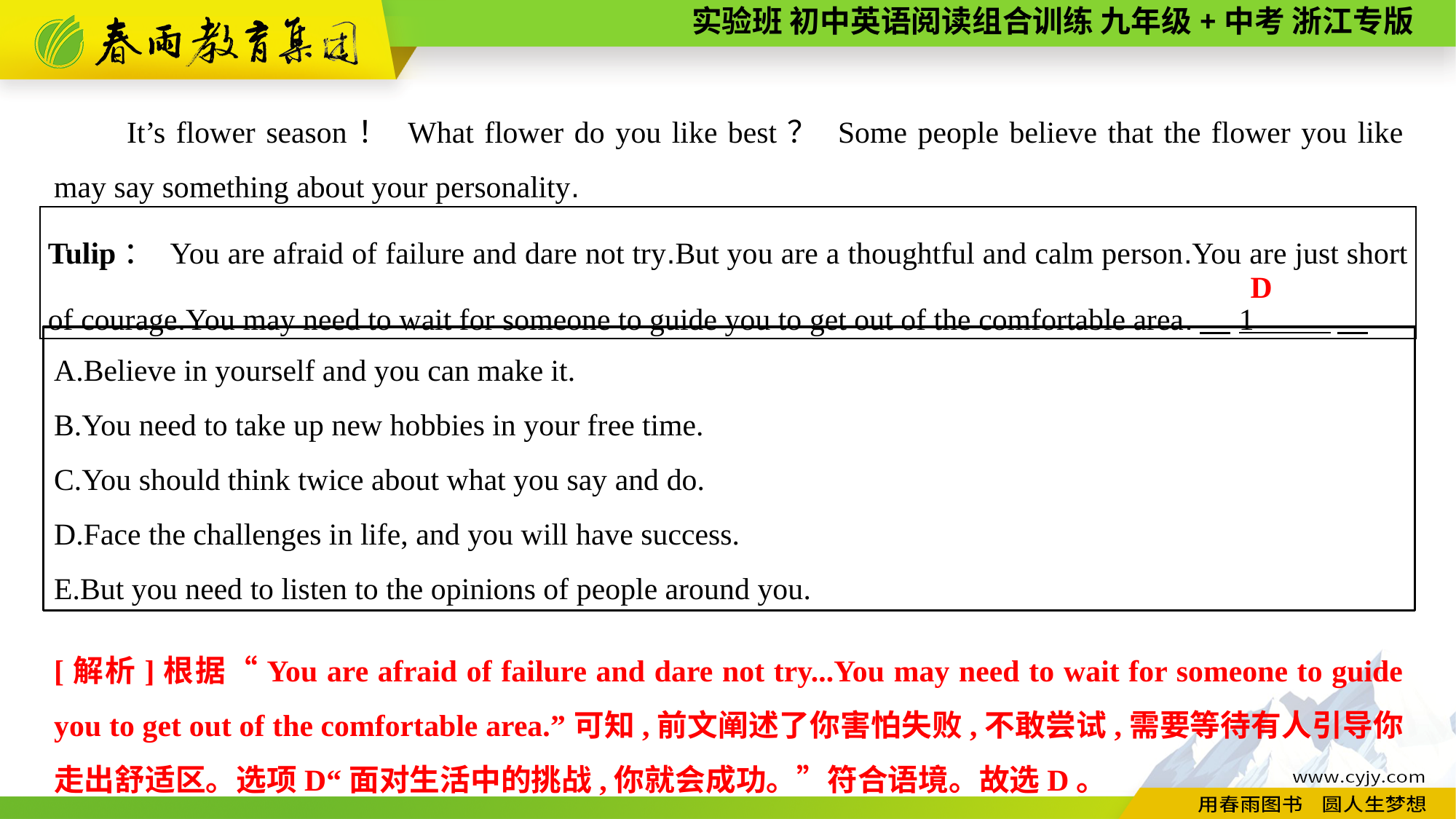

It’s flower season！ What flower do you like best？ Some people believe that the flower you like may say something about your personality.
| Tulip： You are afraid of failure and dare not try.But you are a thoughtful and calm person.You are just short of courage.You may need to wait for someone to guide you to get out of the comfortable area.　1 . |
| --- |
D
A.Believe in yourself and you can make it.
B.You need to take up new hobbies in your free time.
C.You should think twice about what you say and do.
D.Face the challenges in life, and you will have success.
E.But you need to listen to the opinions of people around you.
[解析]根据“You are afraid of failure and dare not try...You may need to wait for someone to guide you to get out of the comfortable area.”可知,前文阐述了你害怕失败,不敢尝试,需要等待有人引导你走出舒适区。选项D“面对生活中的挑战,你就会成功。”符合语境。故选D。